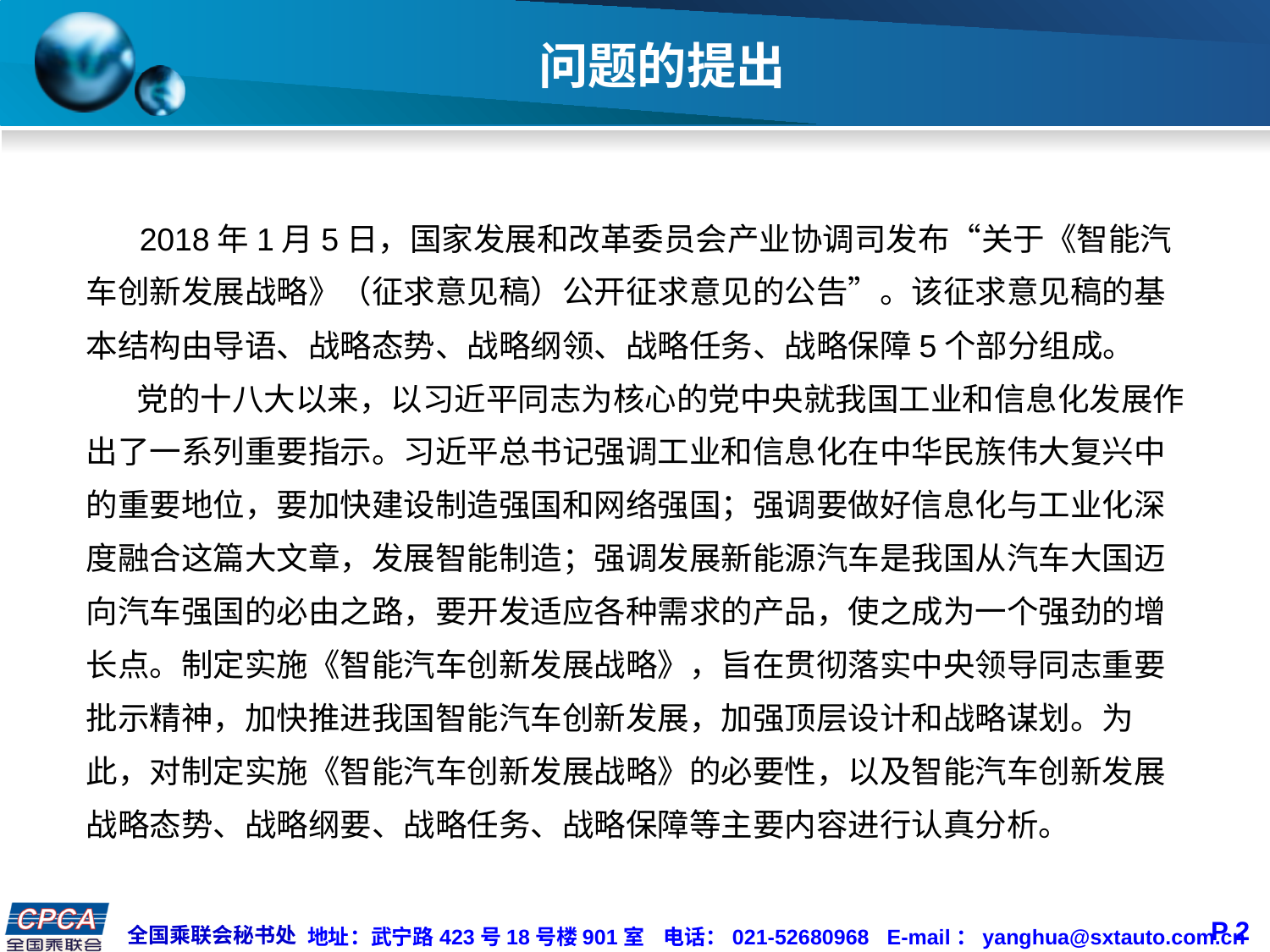

# 问题的提出
      2018年1月5日，国家发展和改革委员会产业协调司发布“关于《智能汽车创新发展战略》（征求意见稿）公开征求意见的公告”。该征求意见稿的基本结构由导语、战略态势、战略纲领、战略任务、战略保障5个部分组成。
      党的十八大以来，以习近平同志为核心的党中央就我国工业和信息化发展作出了一系列重要指示。习近平总书记强调工业和信息化在中华民族伟大复兴中的重要地位，要加快建设制造强国和网络强国；强调要做好信息化与工业化深度融合这篇大文章，发展智能制造；强调发展新能源汽车是我国从汽车大国迈向汽车强国的必由之路，要开发适应各种需求的产品，使之成为一个强劲的增长点。制定实施《智能汽车创新发展战略》，旨在贯彻落实中央领导同志重要批示精神，加快推进我国智能汽车创新发展，加强顶层设计和战略谋划。为此，对制定实施《智能汽车创新发展战略》的必要性，以及智能汽车创新发展战略态势、战略纲要、战略任务、战略保障等主要内容进行认真分析。